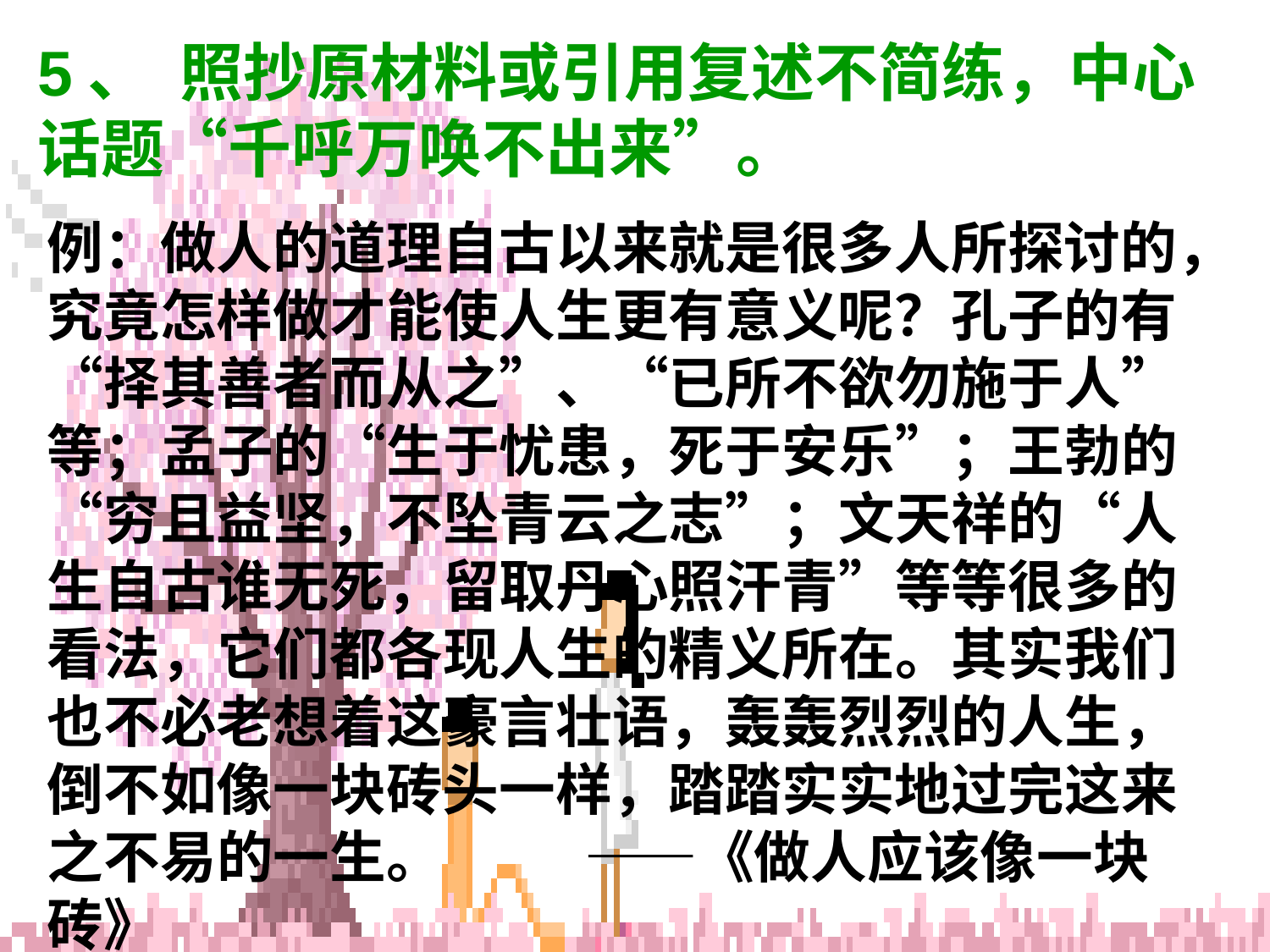

5、  照抄原材料或引用复述不简练，中心话题“千呼万唤不出来”。
例：做人的道理自古以来就是很多人所探讨的，究竟怎样做才能使人生更有意义呢？孔子的有“择其善者而从之”、“已所不欲勿施于人”等；孟子的“生于忧患，死于安乐”；王勃的“穷且益坚，不坠青云之志”；文天祥的“人生自古谁无死，留取丹心照汗青”等等很多的看法，它们都各现人生的精义所在。其实我们也不必老想着这豪言壮语，轰轰烈烈的人生，倒不如像一块砖头一样，踏踏实实地过完这来之不易的一生。           ——《做人应该像一块砖》